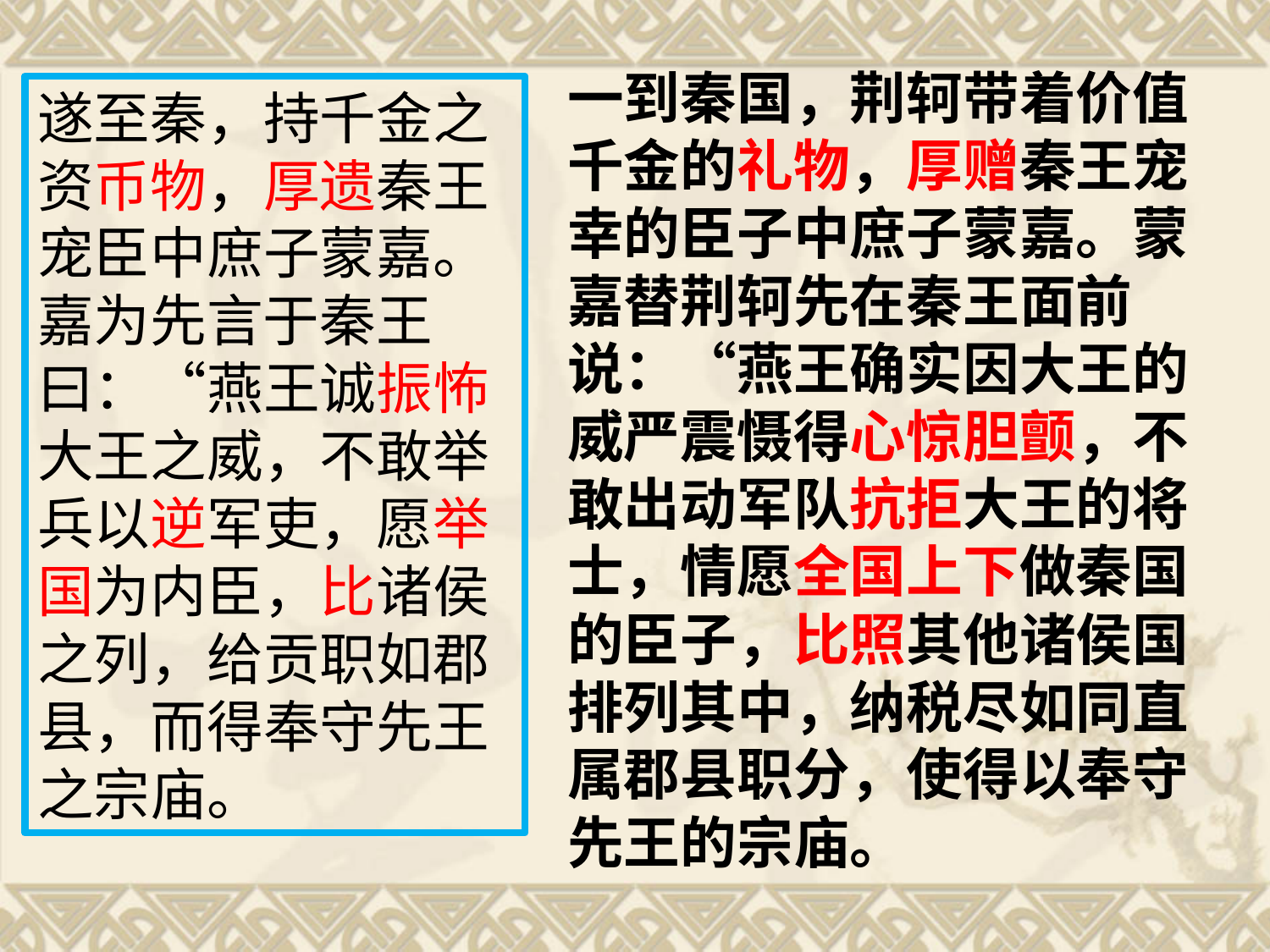

一到秦国，荆轲带着价值千金的礼物，厚赠秦王宠幸的臣子中庶子蒙嘉。蒙嘉替荆轲先在秦王面前说：“燕王确实因大王的威严震慑得心惊胆颤，不敢出动军队抗拒大王的将士，情愿全国上下做秦国的臣子，比照其他诸侯国排列其中，纳税尽如同直属郡县职分，使得以奉守先王的宗庙。
遂至秦，持千金之资币物，厚遗秦王宠臣中庶子蒙嘉。嘉为先言于秦王曰：“燕王诚振怖大王之威，不敢举兵以逆军吏，愿举国为内臣，比诸侯之列，给贡职如郡县，而得奉守先王之宗庙。